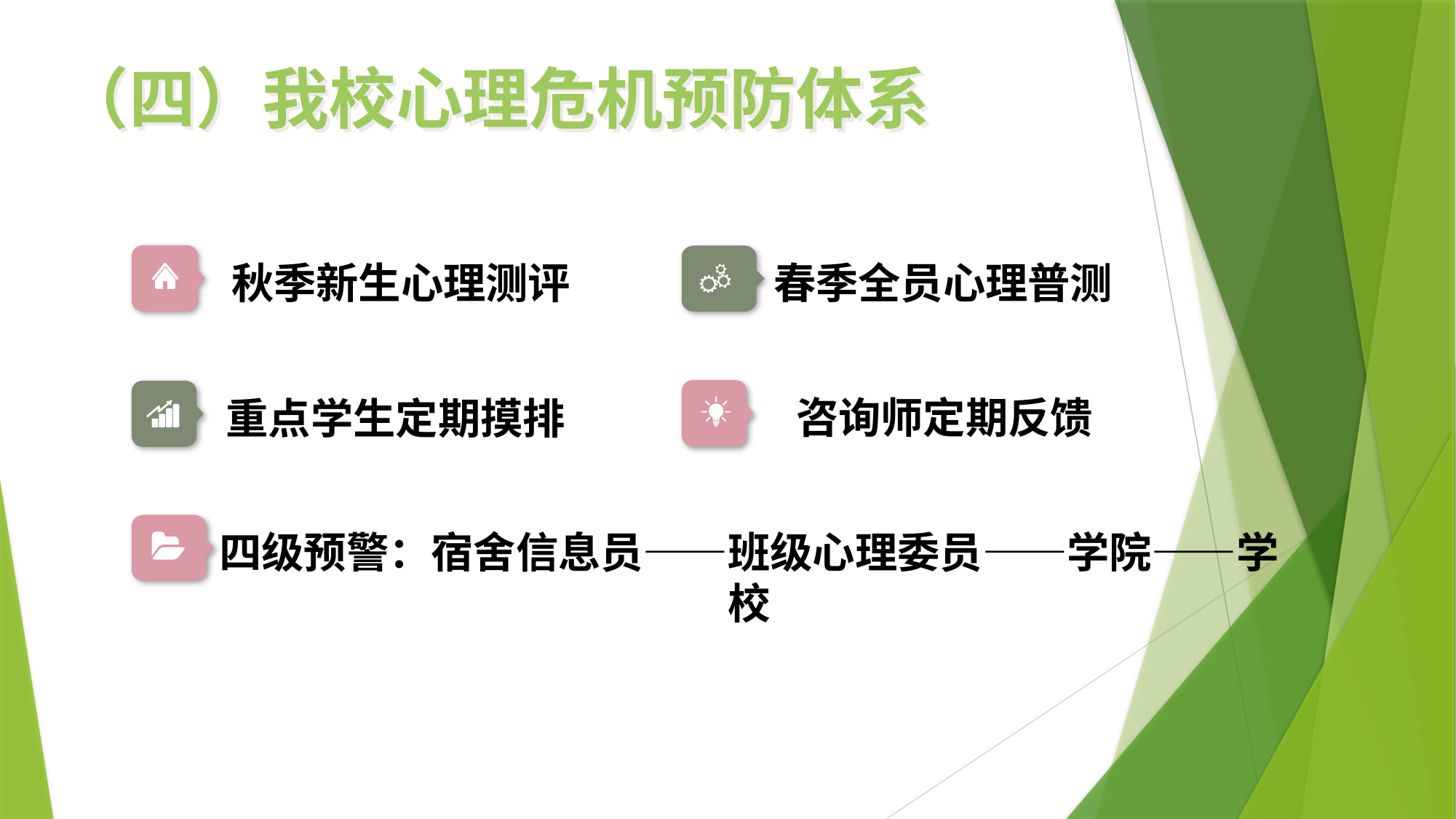

（四）我校心理危机预防体系

秋季新生心理测评

春季全员心理普测

咨询师定期反馈

重点学生定期摸排

四级预警：宿舍信息员——班级心理委员——学院——学校